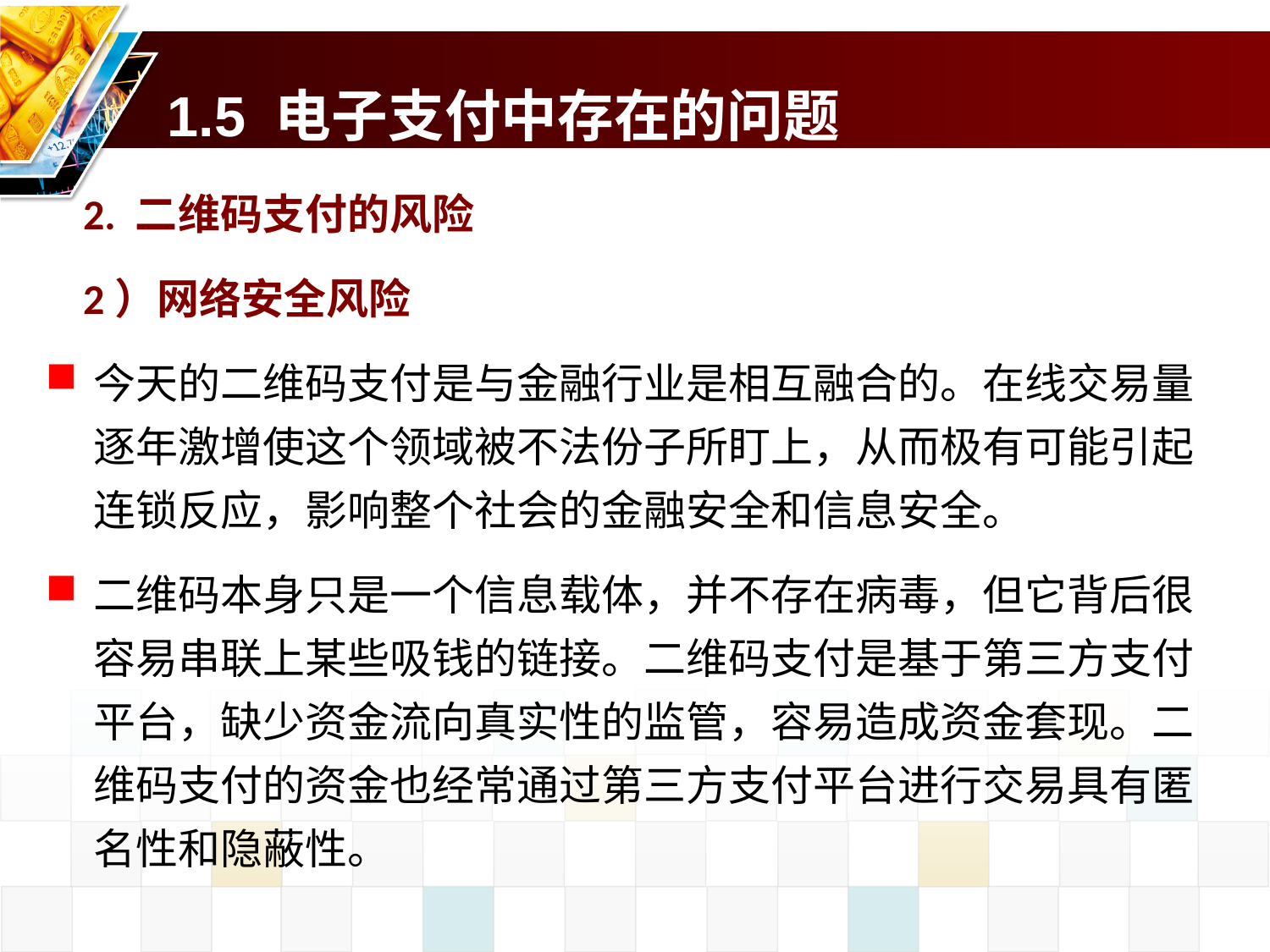

# 1.5 电子支付中存在的问题
2. 二维码支付的风险
2）网络安全风险
今天的二维码支付是与金融行业是相互融合的。在线交易量逐年激增使这个领域被不法份子所盯上，从而极有可能引起连锁反应，影响整个社会的金融安全和信息安全。
二维码本身只是一个信息载体，并不存在病毒，但它背后很容易串联上某些吸钱的链接。二维码支付是基于第三方支付平台，缺少资金流向真实性的监管，容易造成资金套现。二维码支付的资金也经常通过第三方支付平台进行交易具有匿名性和隐蔽性。